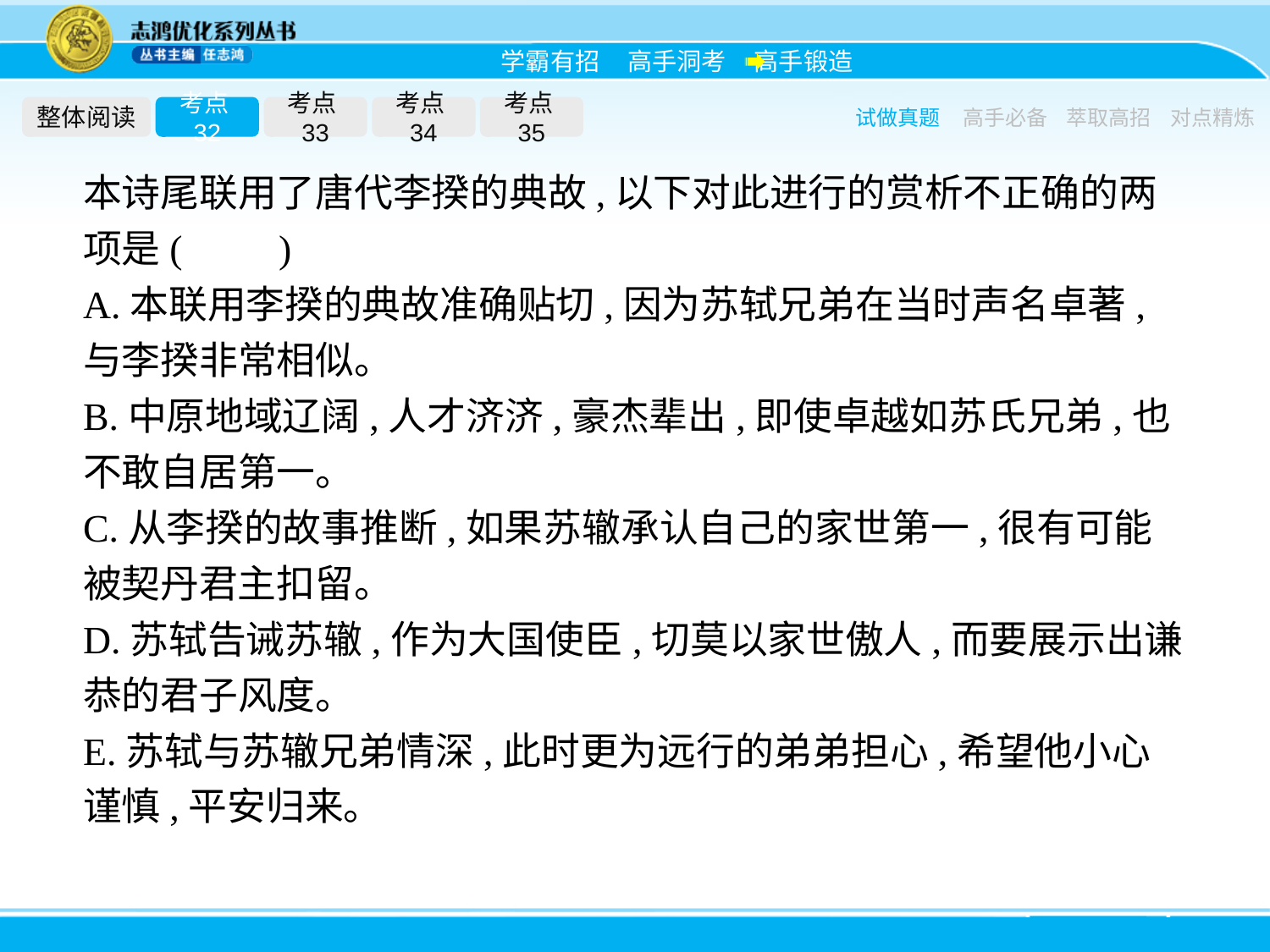

整体阅读
考点32
考点33
考点34
考点35
试做真题
高手必备
萃取高招
对点精炼
本诗尾联用了唐代李揆的典故,以下对此进行的赏析不正确的两项是(　　)
A.本联用李揆的典故准确贴切,因为苏轼兄弟在当时声名卓著,与李揆非常相似。
B.中原地域辽阔,人才济济,豪杰辈出,即使卓越如苏氏兄弟,也不敢自居第一。
C.从李揆的故事推断,如果苏辙承认自己的家世第一,很有可能被契丹君主扣留。
D.苏轼告诫苏辙,作为大国使臣,切莫以家世傲人,而要展示出谦恭的君子风度。
E.苏轼与苏辙兄弟情深,此时更为远行的弟弟担心,希望他小心谨慎,平安归来。